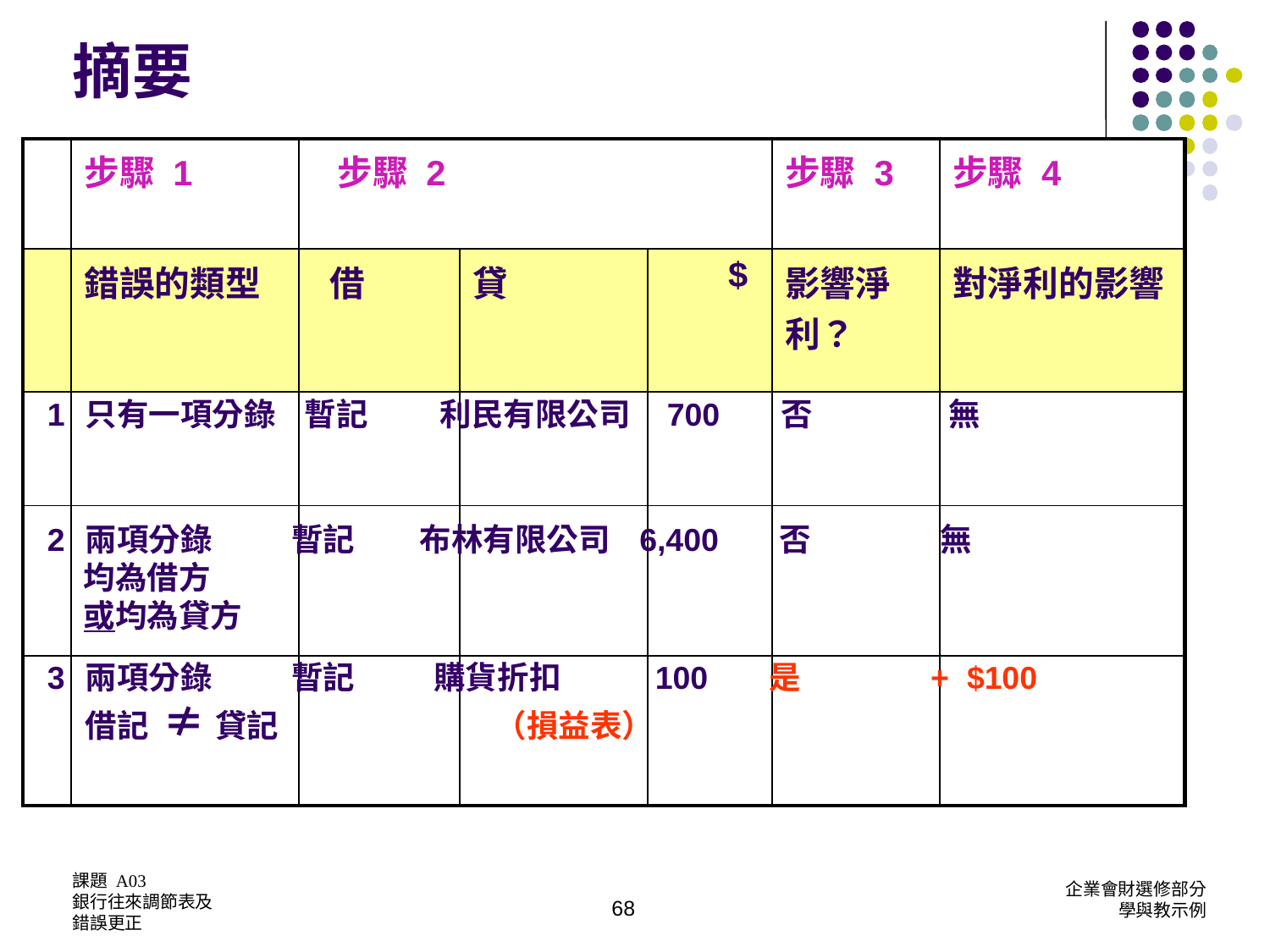

摘要
|  | 步驟 1 | 步驟 2 |  |  | 步驟 3 | 步驟 4 |
| --- | --- | --- | --- | --- | --- | --- |
|  | 錯誤的類型 | 借 | 貸 | $ | 影響淨利？ | 對淨利的影響 |
|  |  |  |  |  |  |  |
|  |  |  |  |  |  |  |
|  |  |  |  |  |  |  |
只有一項分錄    暫記          利民有限公司    700      否                   無

2	兩項分錄           暫記         布林有限公司   6,400      否                  無
    均為借方
    或均為貸方
3	兩項分錄           暫記           購貨折扣            100      是                 +  $100
	借記  ≠ 貸記             	   （損益表）

68